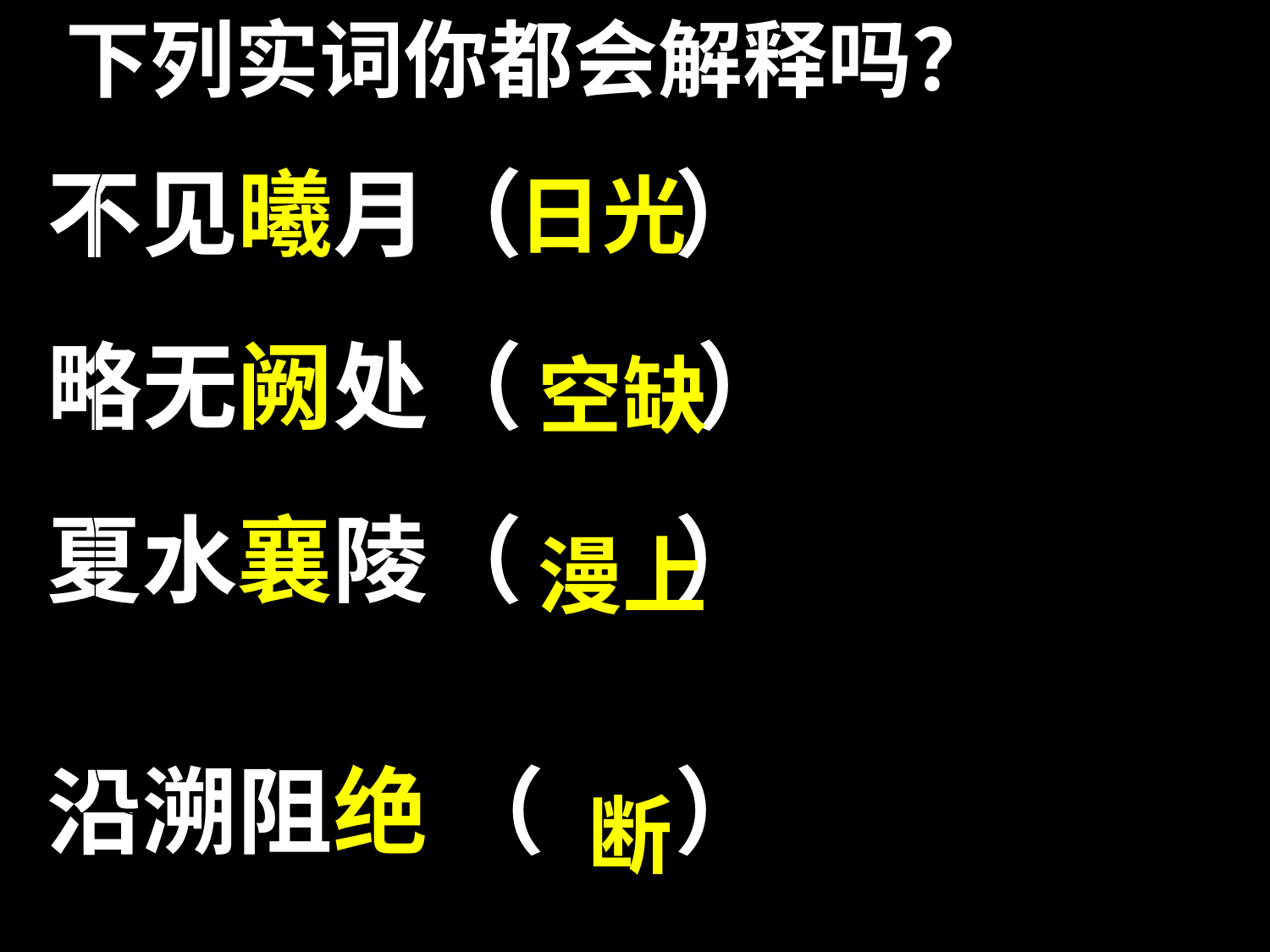

下列实词你都会解释吗？

不见曦月（       ）
略无阙处（        ）
夏水襄陵（       ）

沿溯阻绝 （      ）

日光

空缺
漫上
断